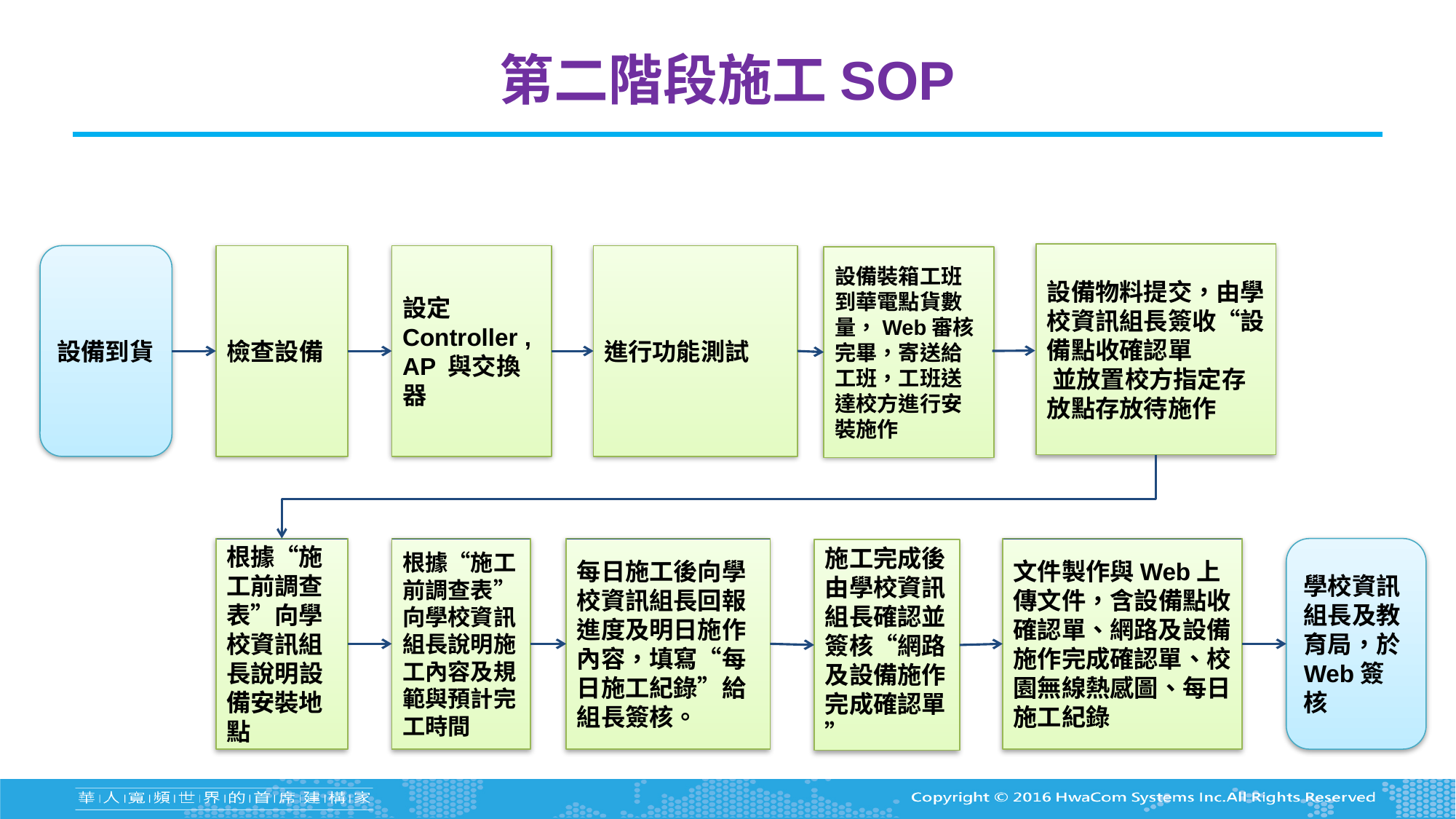

# 第二階段施工SOP
設備物料提交，由學校資訊組長簽收“設備點收確認單
 並放置校方指定存放點存放待施作
設備到貨
檢查設備
設定Controller , AP 與交換器
進行功能測試
設備裝箱工班到華電點貨數量，Web審核完畢，寄送給工班，工班送達校方進行安裝施作
根據“施工前調查表”向學校資訊組長說明設備安裝地點
根據“施工前調查表”向學校資訊組長說明施工內容及規範與預計完工時間
每日施工後向學校資訊組長回報進度及明日施作內容，填寫“每日施工紀錄”給組長簽核。
學校資訊組長及教育局，於Web簽核
文件製作與Web上傳文件，含設備點收確認單、網路及設備施作完成確認單、校園無線熱感圖、每日施工紀錄
施工完成後由學校資訊組長確認並簽核“網路及設備施作完成確認單”